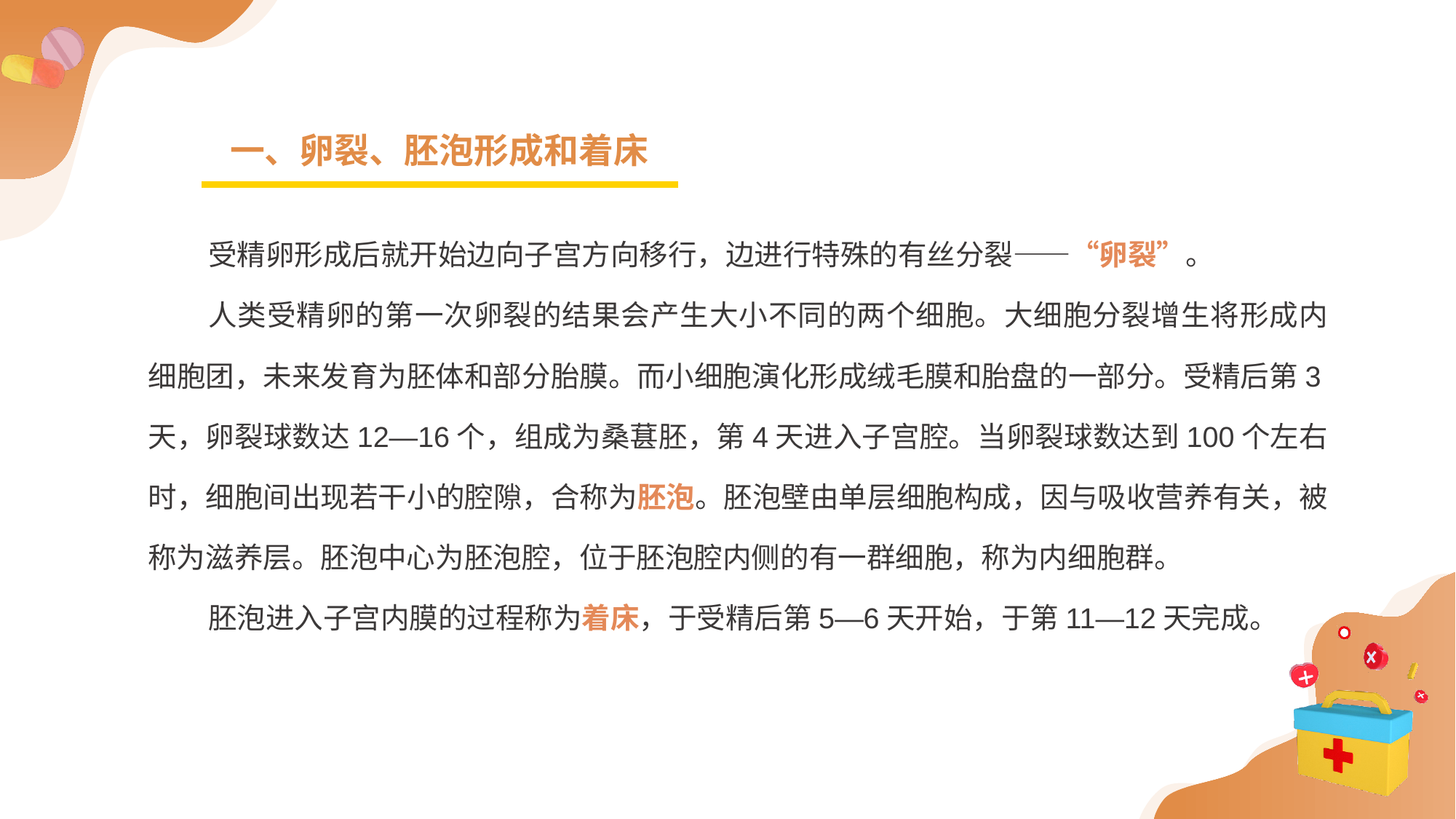

一、卵裂、胚泡形成和着床
受精卵形成后就开始边向子宫方向移行，边进行特殊的有丝分裂——“卵裂”。
人类受精卵的第一次卵裂的结果会产生大小不同的两个细胞。大细胞分裂增生将形成内细胞团，未来发育为胚体和部分胎膜。而小细胞演化形成绒毛膜和胎盘的一部分。受精后第3天，卵裂球数达12—16个，组成为桑葚胚，第4天进入子宫腔。当卵裂球数达到100个左右时，细胞间出现若干小的腔隙，合称为胚泡。胚泡壁由单层细胞构成，因与吸收营养有关，被称为滋养层。胚泡中心为胚泡腔，位于胚泡腔内侧的有一群细胞，称为内细胞群。
胚泡进入子宫内膜的过程称为着床，于受精后第5—6天开始，于第11—12天完成。